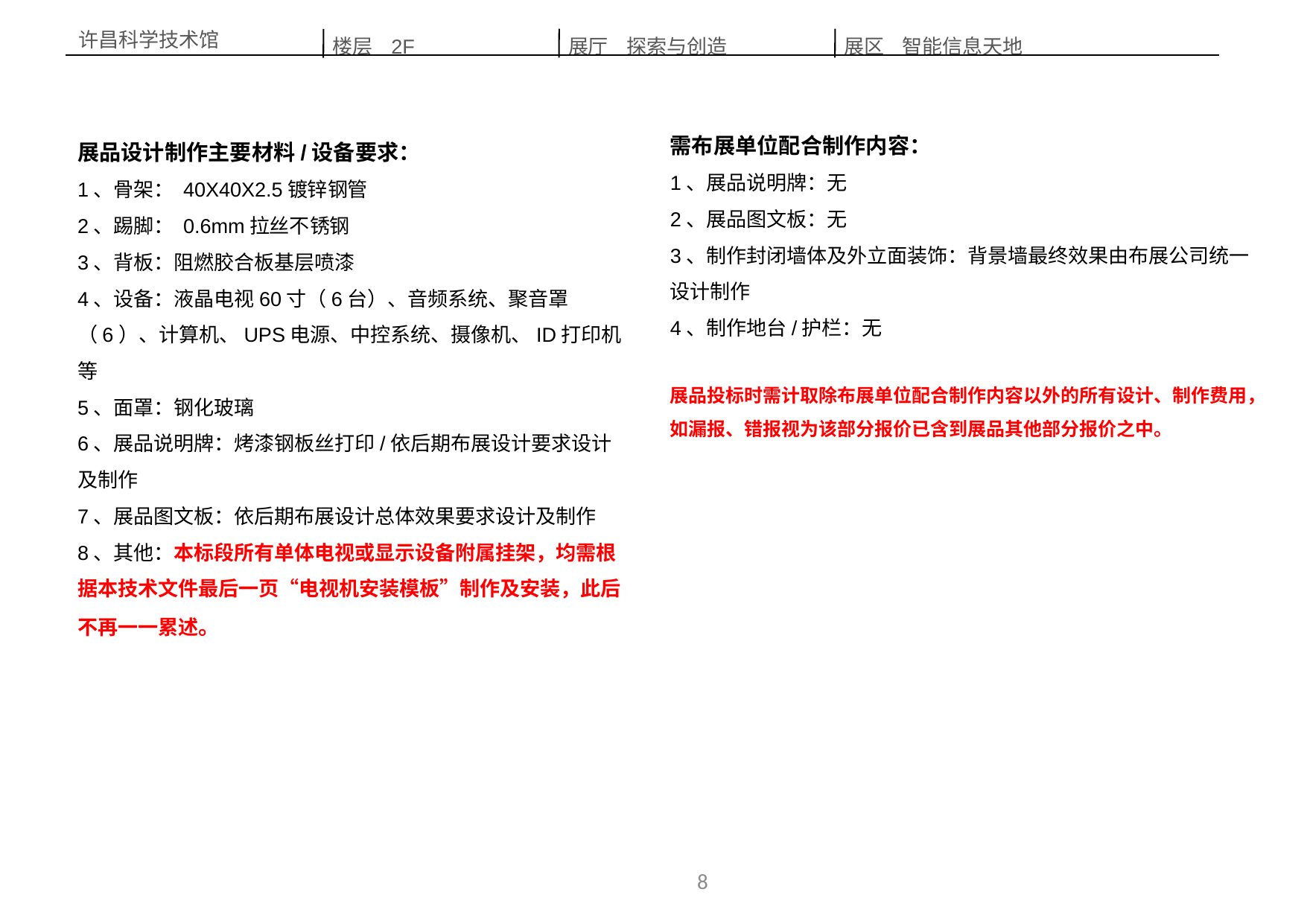

楼层   2F
展区    智能信息天地
展厅    探索与创造
许昌科学技术馆

需布展单位配合制作内容：
1、展品说明牌：无
2、展品图文板：无
3、制作封闭墙体及外立面装饰：背景墙最终效果由布展公司统一设计制作
4、制作地台/护栏：无

展品投标时需计取除布展单位配合制作内容以外的所有设计、制作费用，如漏报、错报视为该部分报价已含到展品其他部分报价之中。
展品设计制作主要材料/设备要求：
1、骨架： 40X40X2.5镀锌钢管
2、踢脚： 0.6mm拉丝不锈钢
3、背板：阻燃胶合板基层喷漆
4、设备：液晶电视60寸（6台）、音频系统、聚音罩（6）、计算机、UPS电源、中控系统、摄像机、ID打印机等
5、面罩：钢化玻璃
6、展品说明牌：烤漆钢板丝打印/依后期布展设计要求设计及制作
7、展品图文板：依后期布展设计总体效果要求设计及制作
8、其他：本标段所有单体电视或显示设备附属挂架，均需根据本技术文件最后一页“电视机安装模板”制作及安装，此后不再一一累述。

8